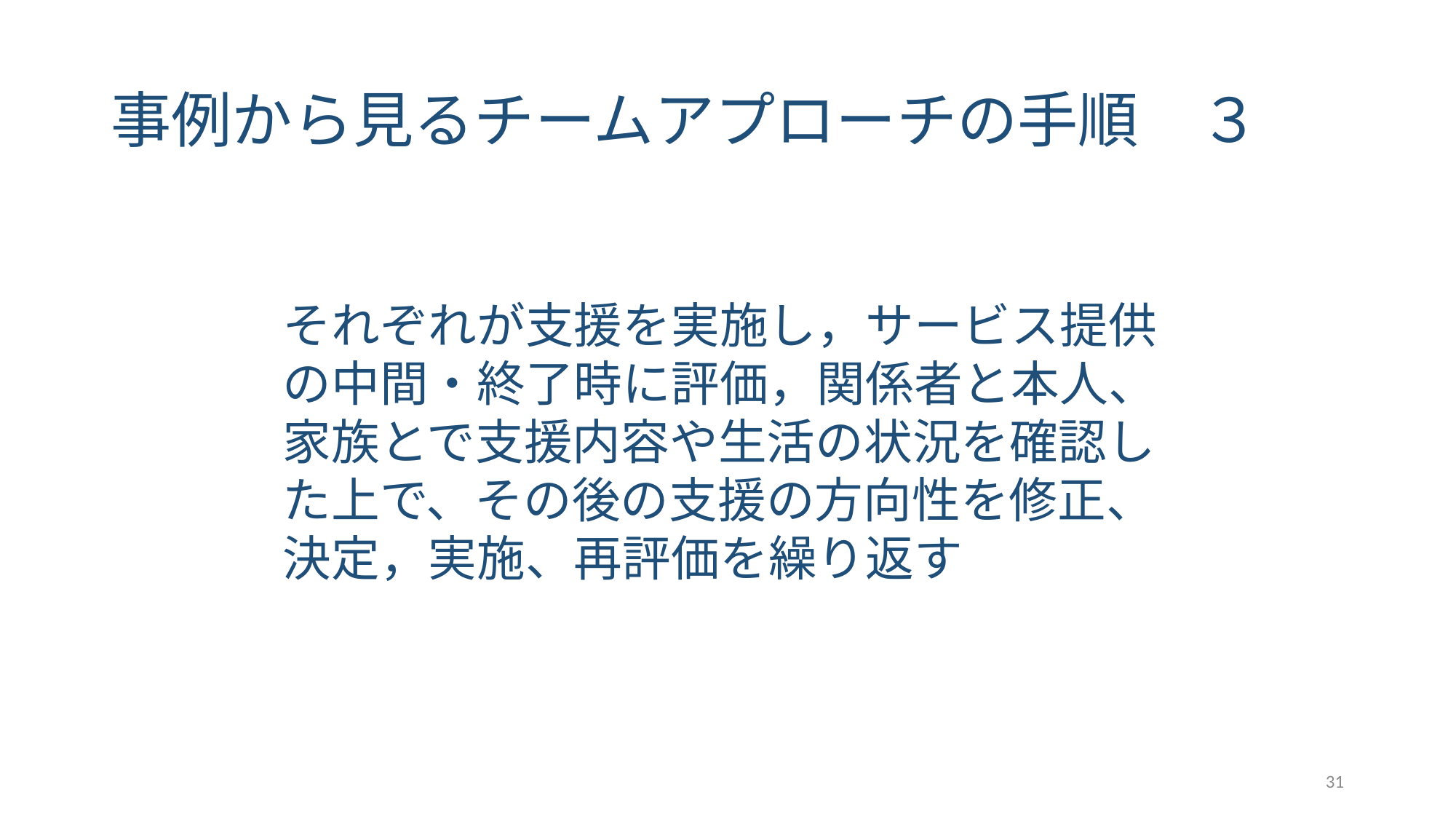

# 事例から見るチームアプローチの手順　３
それぞれが支援を実施し，サービス提供の中間・終了時に評価，関係者と本人、家族とで支援内容や生活の状況を確認した上で、その後の支援の方向性を修正、決定，実施、再評価を繰り返す

31